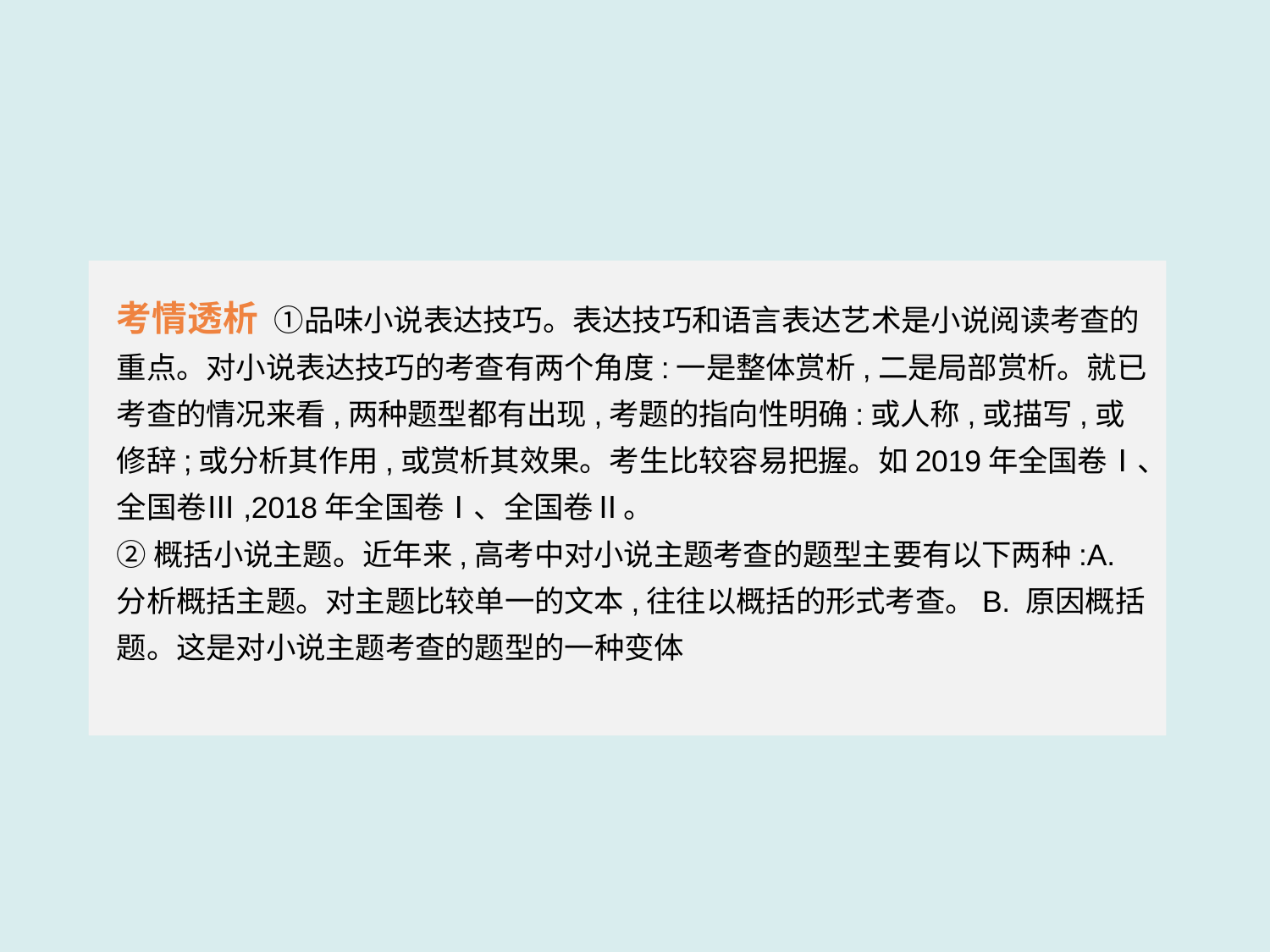

考情透析  ①品味小说表达技巧。表达技巧和语言表达艺术是小说阅读考查的重点。对小说表达技巧的考查有两个角度:一是整体赏析,二是局部赏析。就已考查的情况来看,两种题型都有出现,考题的指向性明确:或人称,或描写,或修辞;或分析其作用,或赏析其效果。考生比较容易把握。如2019年全国卷Ⅰ、全国卷Ⅲ,2018年全国卷Ⅰ、全国卷Ⅱ。
②概括小说主题。近年来,高考中对小说主题考查的题型主要有以下两种:A. 分析概括主题。对主题比较单一的文本,往往以概括的形式考查。B. 原因概括题。这是对小说主题考查的题型的一种变体